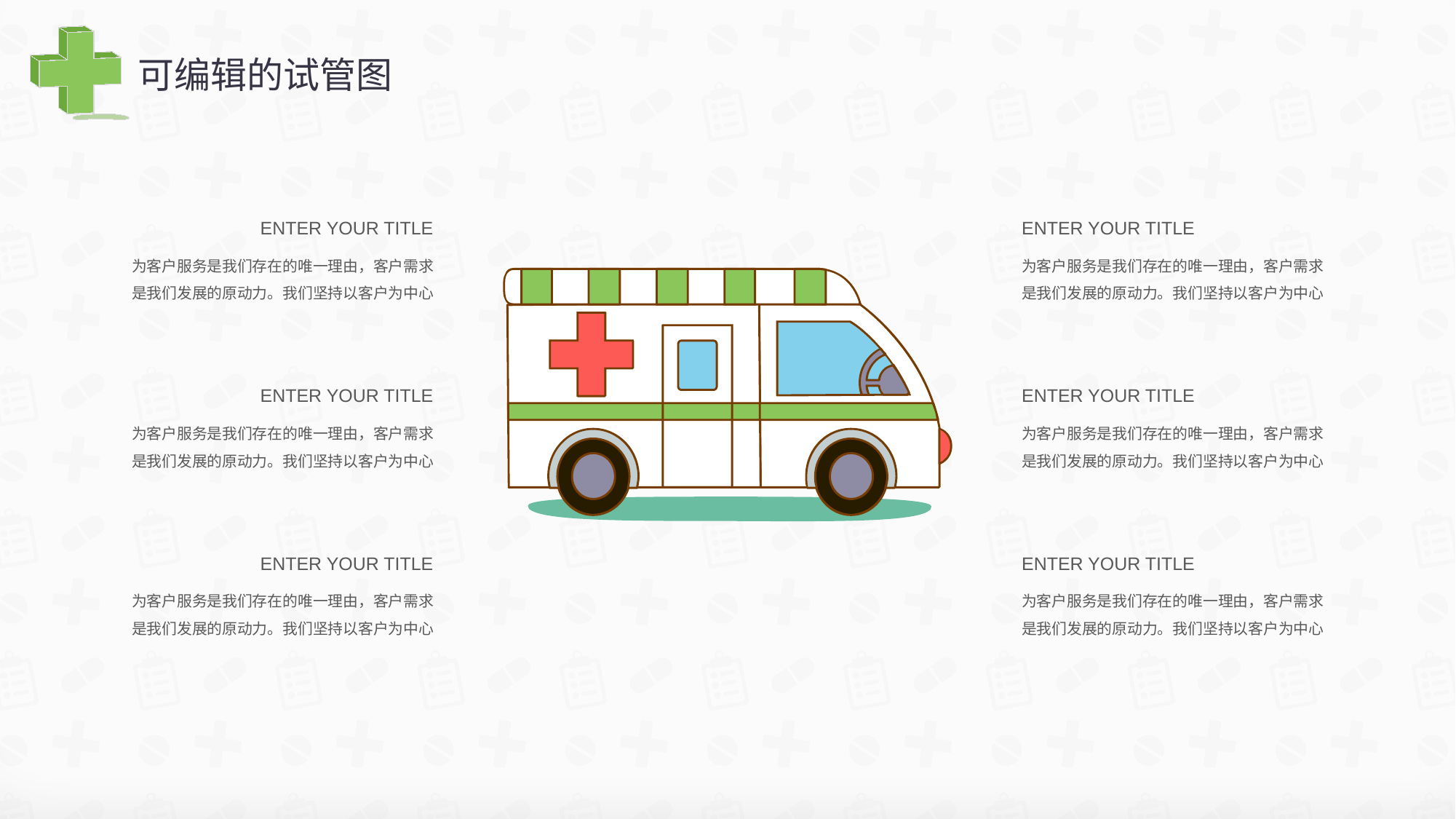

可编辑的试管图
ENTER YOUR TITLE
为客户服务是我们存在的唯一理由，客户需求是我们发展的原动力。我们坚持以客户为中心
ENTER YOUR TITLE
为客户服务是我们存在的唯一理由，客户需求是我们发展的原动力。我们坚持以客户为中心

ENTER YOUR TITLE
为客户服务是我们存在的唯一理由，客户需求是我们发展的原动力。我们坚持以客户为中心
ENTER YOUR TITLE
为客户服务是我们存在的唯一理由，客户需求是我们发展的原动力。我们坚持以客户为中心
ENTER YOUR TITLE
为客户服务是我们存在的唯一理由，客户需求是我们发展的原动力。我们坚持以客户为中心
ENTER YOUR TITLE
为客户服务是我们存在的唯一理由，客户需求是我们发展的原动力。我们坚持以客户为中心